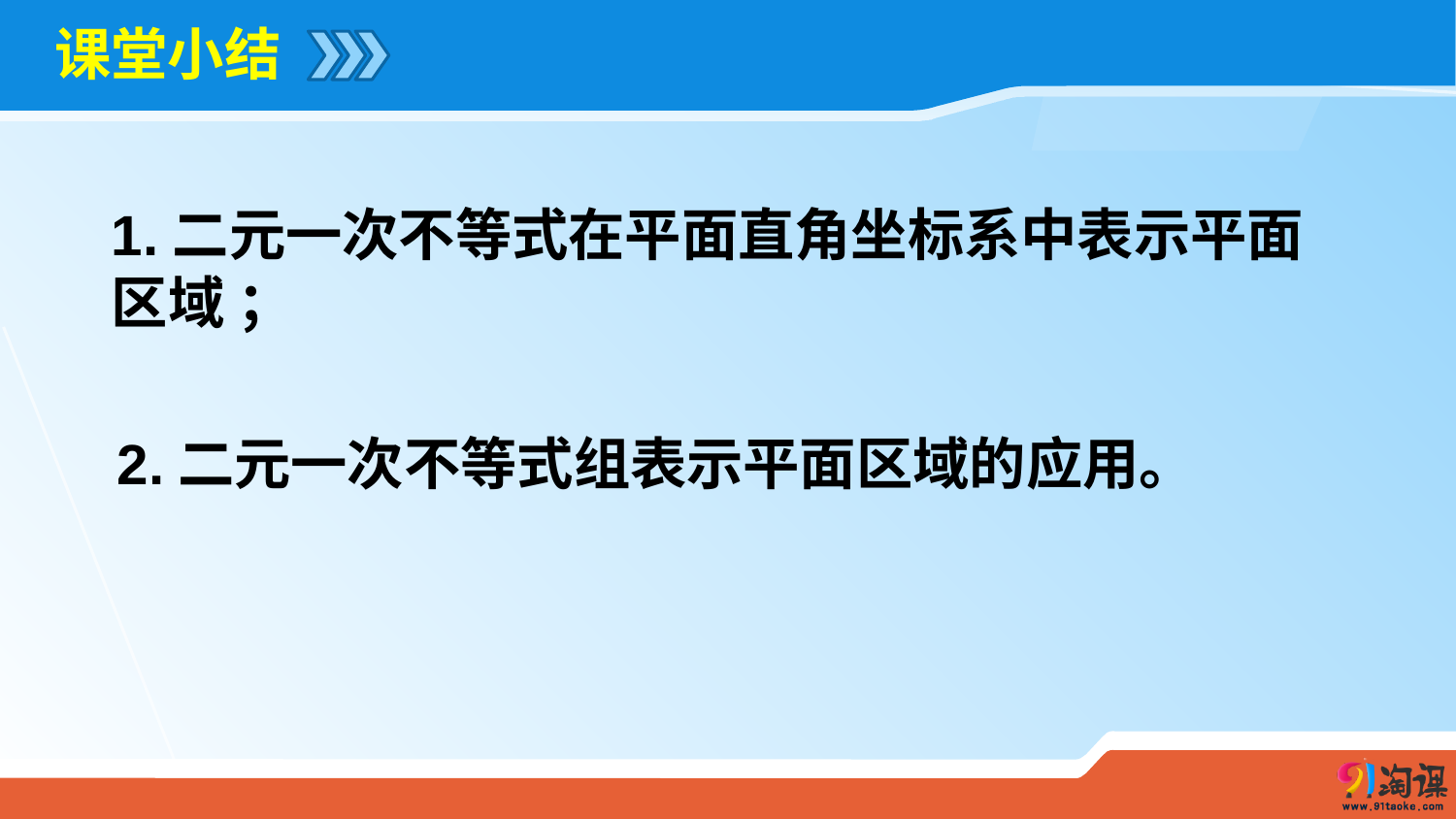

# 课堂小结
1.二元一次不等式在平面直角坐标系中表示平面区域 ；
2.二元一次不等式组表示平面区域的应用。